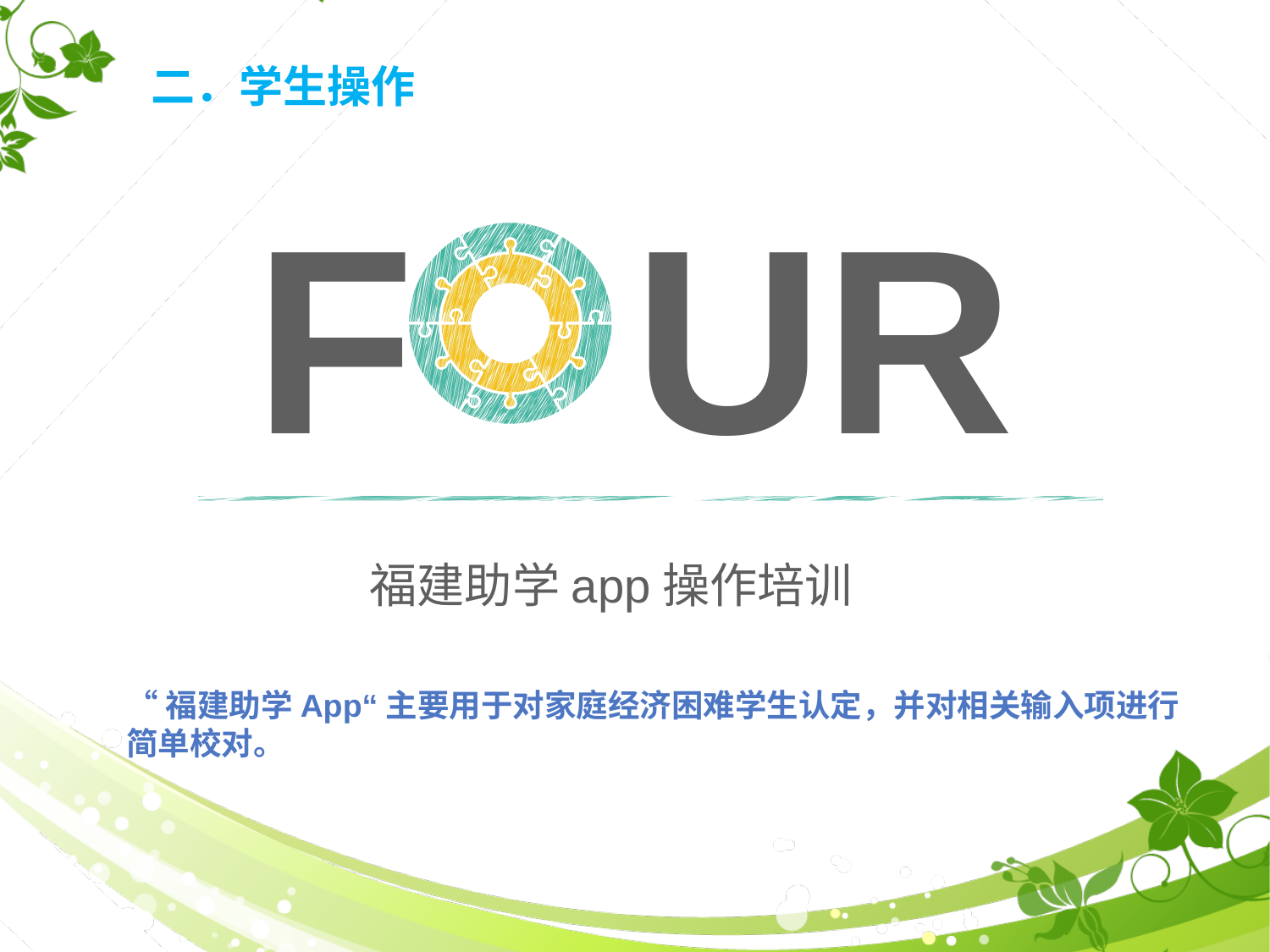

二．学生操作

F   UR

福建助学app操作培训
“福建助学App“主要用于对家庭经济困难学生认定，并对相关输入项进行简单校对。